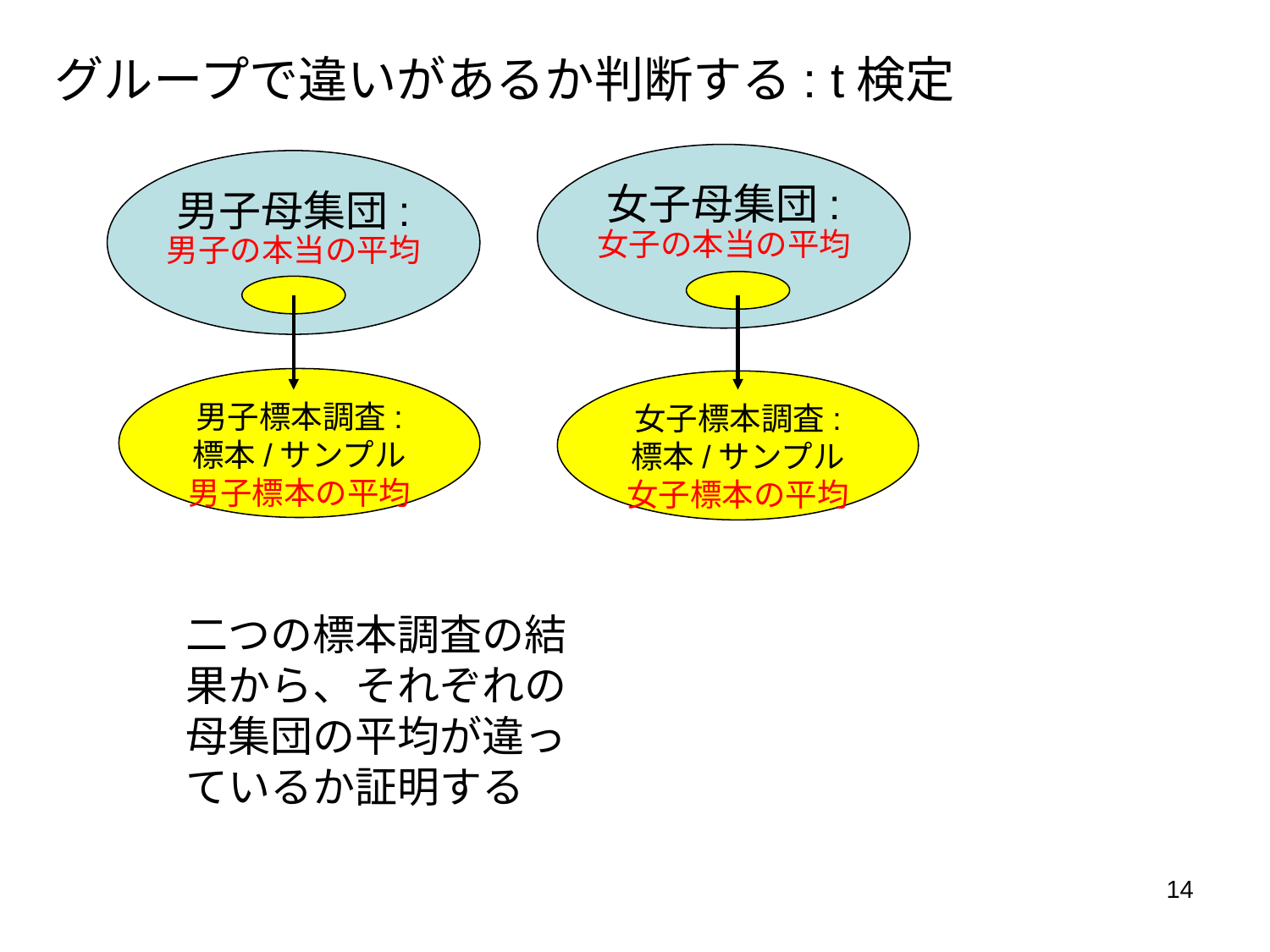

グループで違いがあるか判断する: t検定
女子母集団:
男子母集団:
女子の本当の平均
男子の本当の平均

男子標本調査:
標本/サンプル
男子標本の平均
女子標本調査:
標本/サンプル
女子標本の平均
二つの標本調査の結果から、それぞれの母集団の平均が違っているか証明する

14